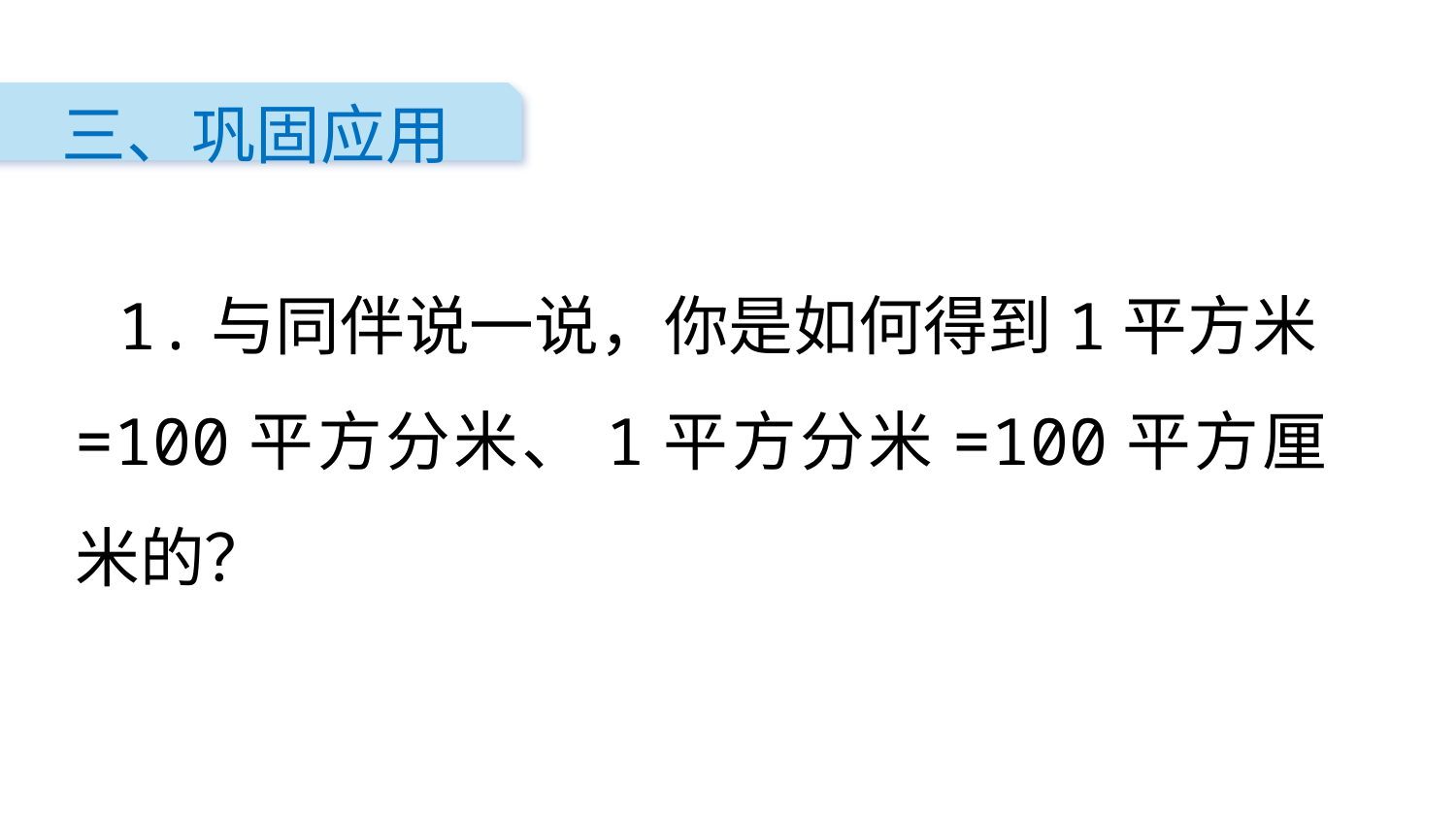

三、巩固应用
1.与同伴说一说，你是如何得到1平方米=100平方分米、1平方分米=100平方厘米的？